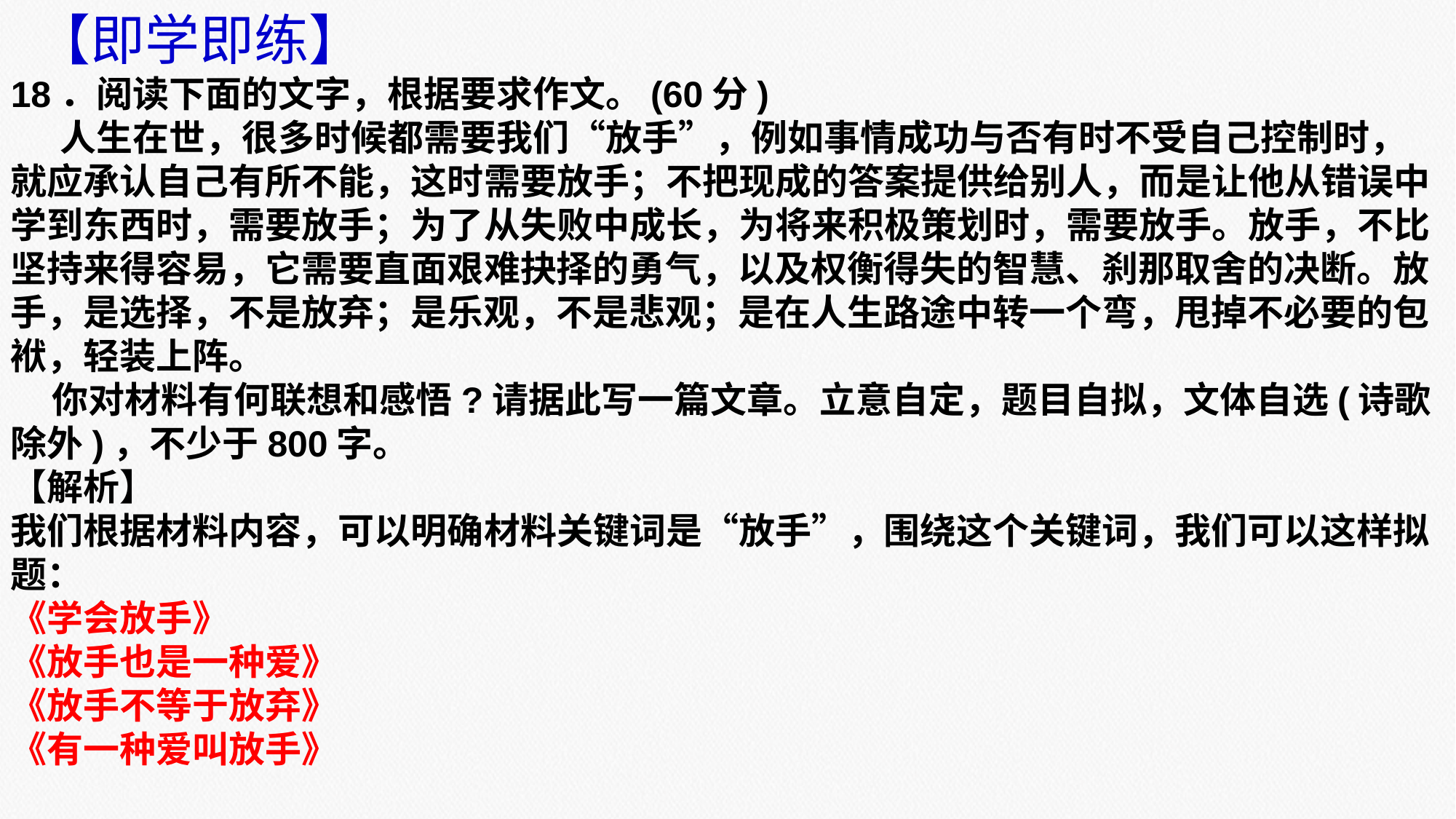

【即学即练】
18．阅读下面的文字，根据要求作文。(60分)
     人生在世，很多时候都需要我们“放手”，例如事情成功与否有时不受自己控制时，就应承认自己有所不能，这时需要放手；不把现成的答案提供给别人，而是让他从错误中学到东西时，需要放手；为了从失败中成长，为将来积极策划时，需要放手。放手，不比坚持来得容易，它需要直面艰难抉择的勇气，以及权衡得失的智慧、刹那取舍的决断。放手，是选择，不是放弃；是乐观，不是悲观；是在人生路途中转一个弯，甩掉不必要的包袱，轻装上阵。
    你对材料有何联想和感悟?请据此写一篇文章。立意自定，题目自拟，文体自选(诗歌除外)，不少于800字。
【解析】
我们根据材料内容，可以明确材料关键词是“放手”，围绕这个关键词，我们可以这样拟题：
《学会放手》
《放手也是一种爱》
《放手不等于放弃》
《有一种爱叫放手》